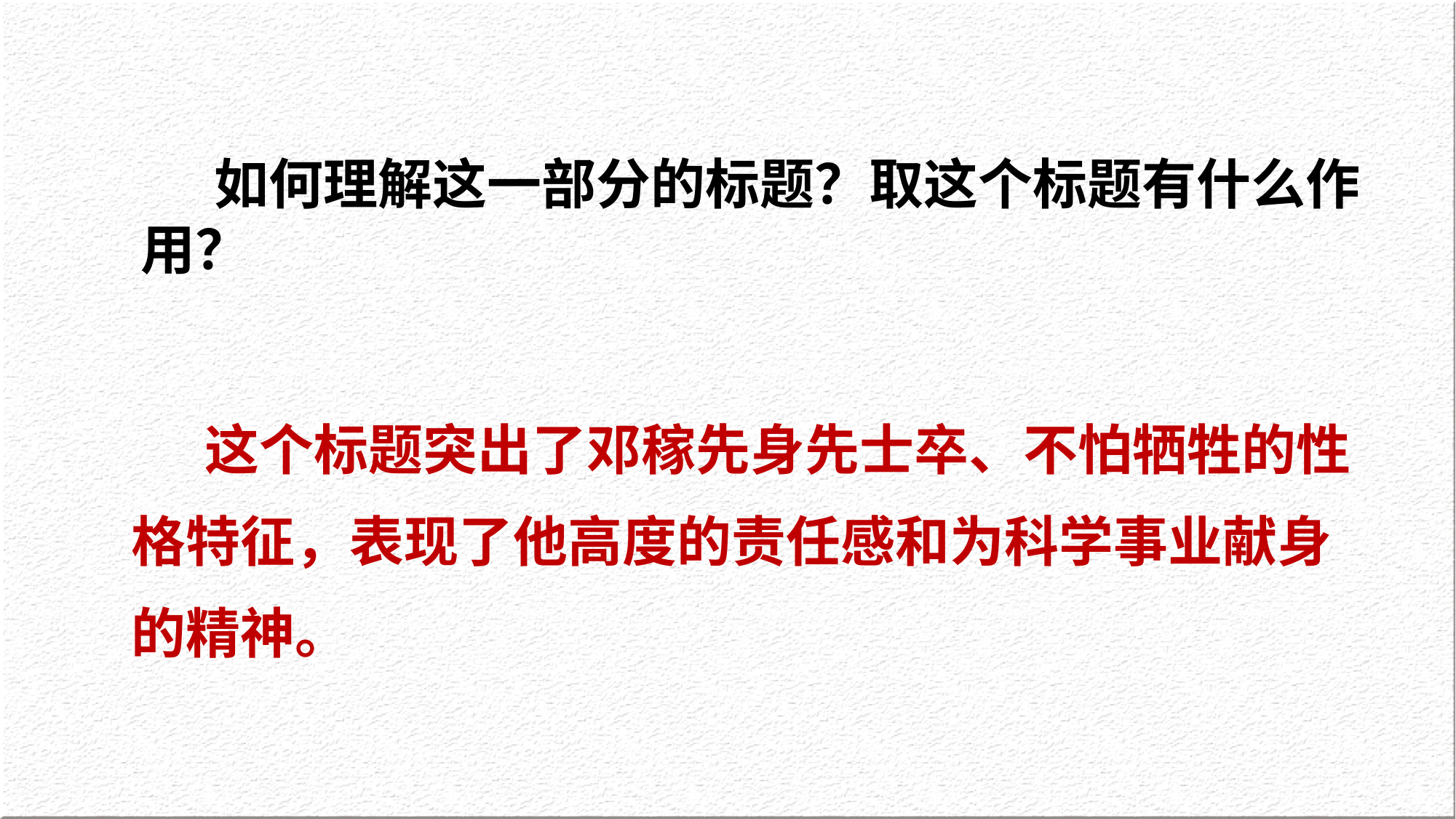

如何理解这一部分的标题？取这个标题有什么作用？
    这个标题突出了邓稼先身先士卒、不怕牺牲的性格特征，表现了他高度的责任感和为科学事业献身的精神。